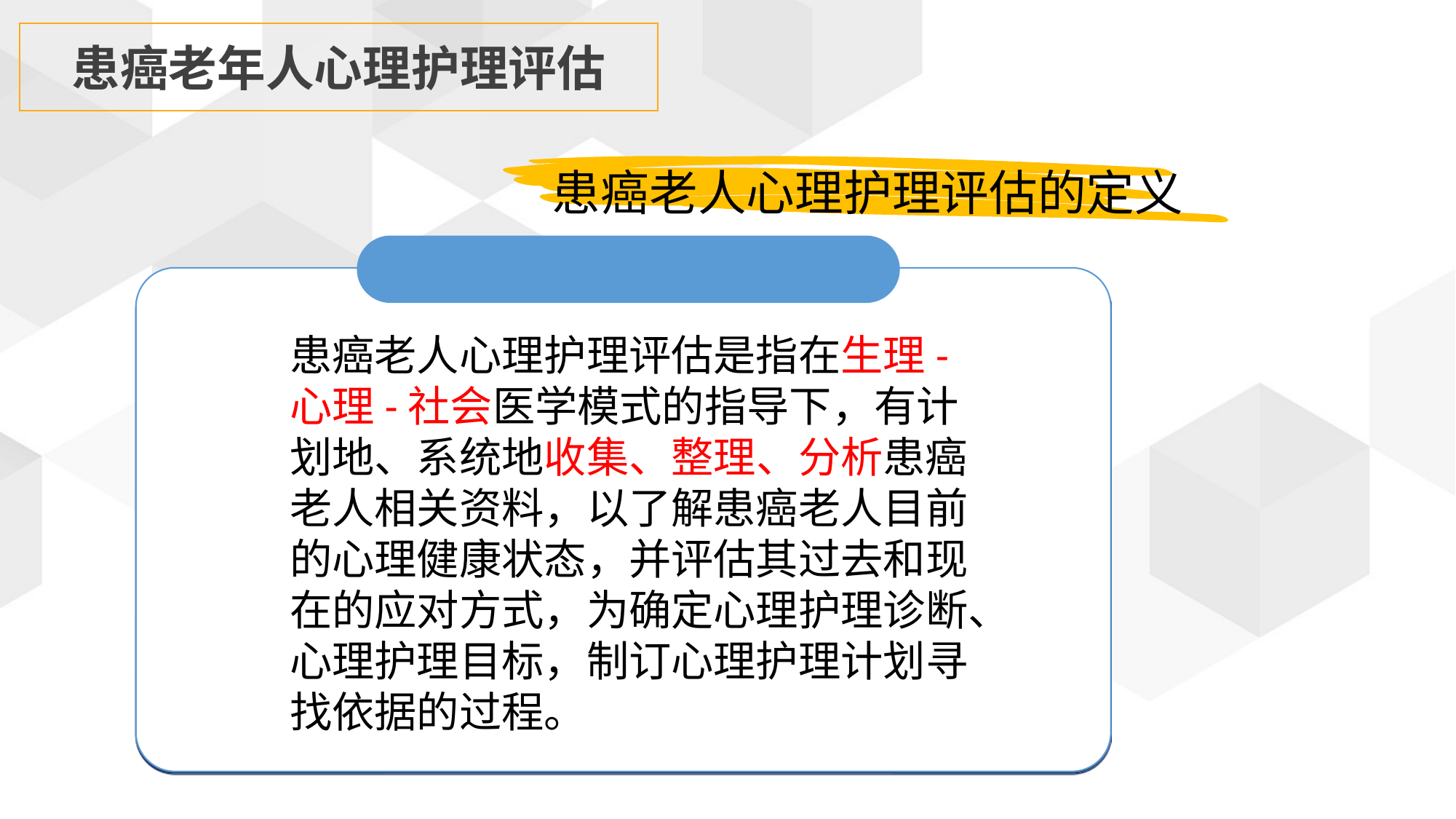

患癌老年人心理护理评估

患癌老人心理护理评估的定义

患癌老人心理护理评估是指在生理-心理-社会医学模式的指导下，有计划地、系统地收集、整理、分析患癌老人相关资料，以了解患癌老人目前的心理健康状态，并评估其过去和现在的应对方式，为确定心理护理诊断、心理护理目标，制订心理护理计划寻找依据的过程。